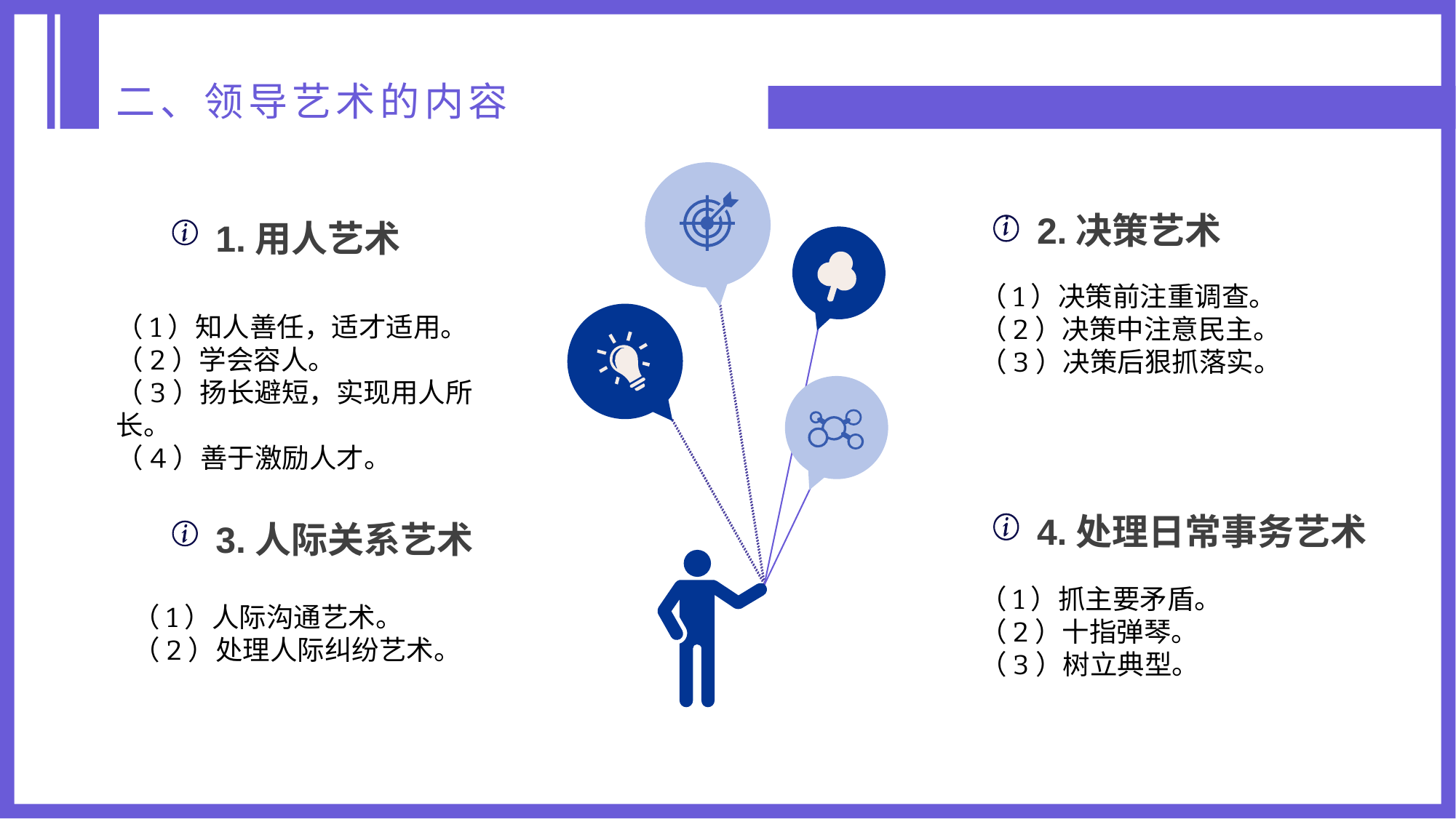

二、领导艺术的内容

2.决策艺术

1.用人艺术

（1）决策前注重调查。
（2）决策中注意民主。
（3）决策后狠抓落实。

（1）知人善任，适才适用。
（2）学会容人。
（3）扬长避短，实现用人所长。
（4）善于激励人才。

4.处理日常事务艺术

3.人际关系艺术

（1）抓主要矛盾。
（2）十指弹琴。
（3）树立典型。

（1）人际沟通艺术。
（2）处理人际纠纷艺术。